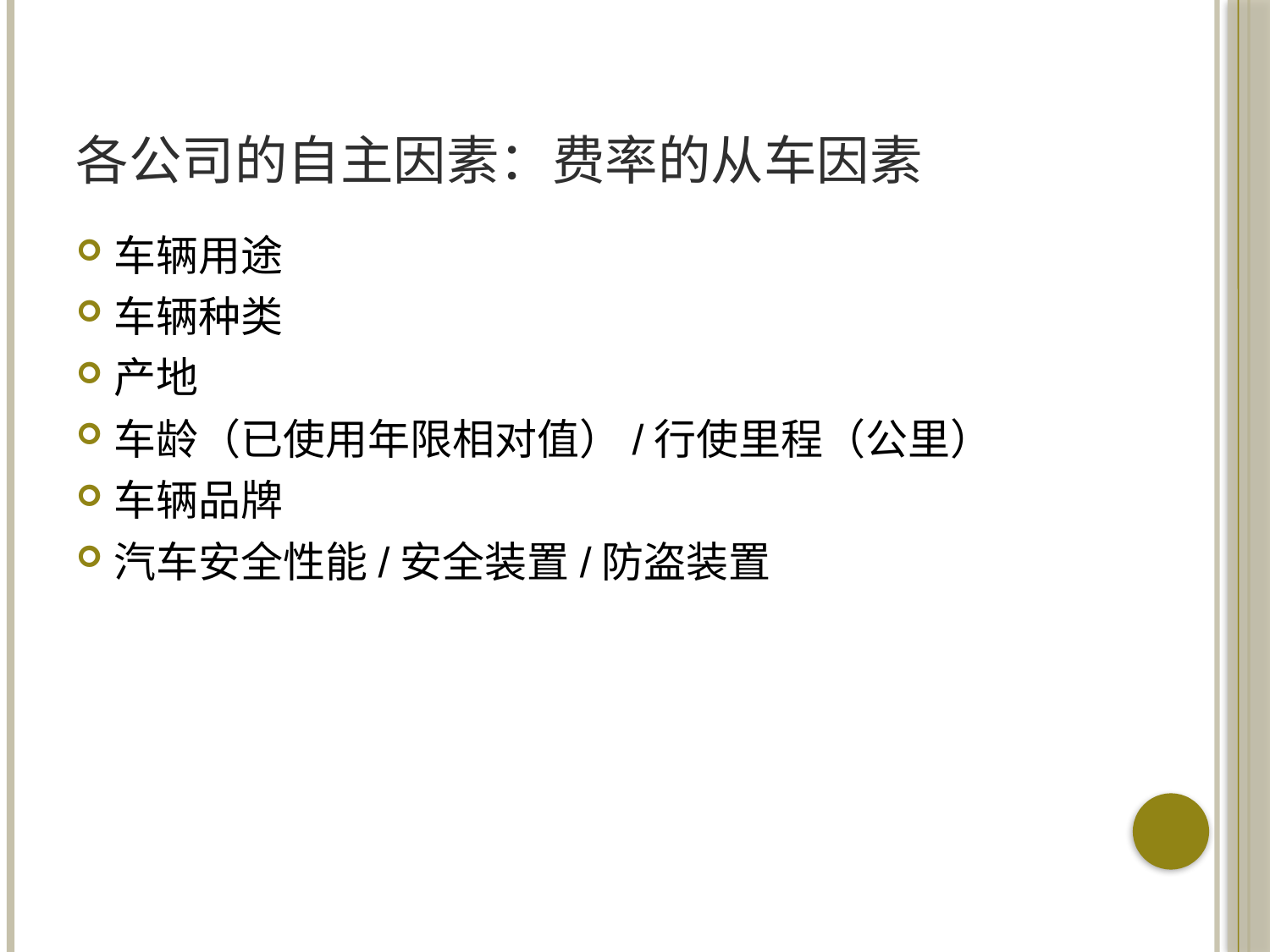

# 各公司的自主因素：费率的从车因素
车辆用途
车辆种类
产地
车龄（已使用年限相对值）/行使里程（公里）
车辆品牌
汽车安全性能/安全装置/防盗装置